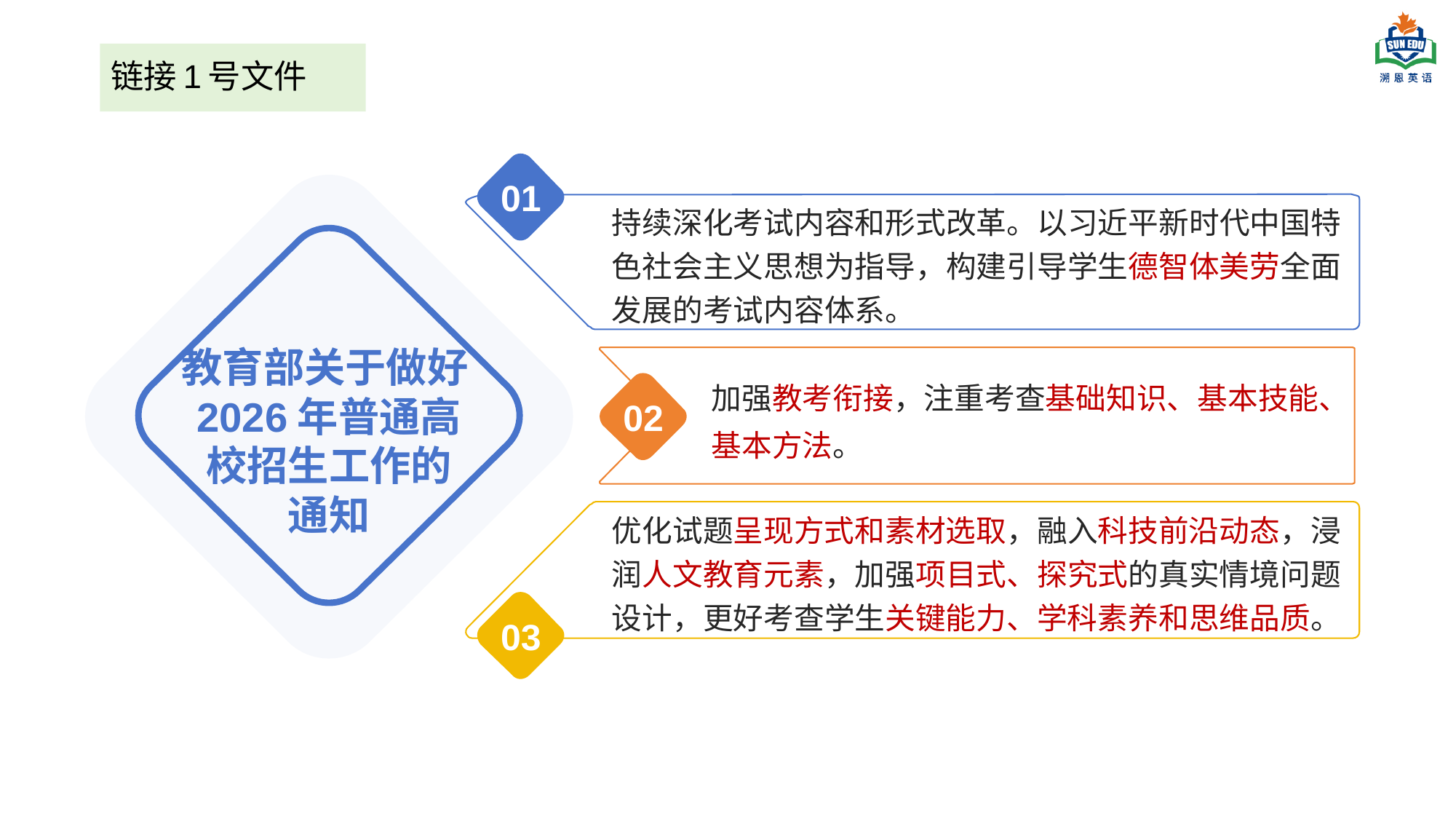

# 链接1号文件
01

持续深化考试内容和形式改革。以习近平新时代中国特色社会主义思想为指导，构建引导学生德智体美劳全面发展的考试内容体系。

教育部关于做好2026年普通高校招生工作的
通知
加强教考衔接，注重考查基础知识、基本技能、基本方法。
02
优化试题呈现方式和素材选取，融入科技前沿动态，浸润人文教育元素，加强项目式、探究式的真实情境问题设计，更好考查学生关键能力、学科素养和思维品质。
03